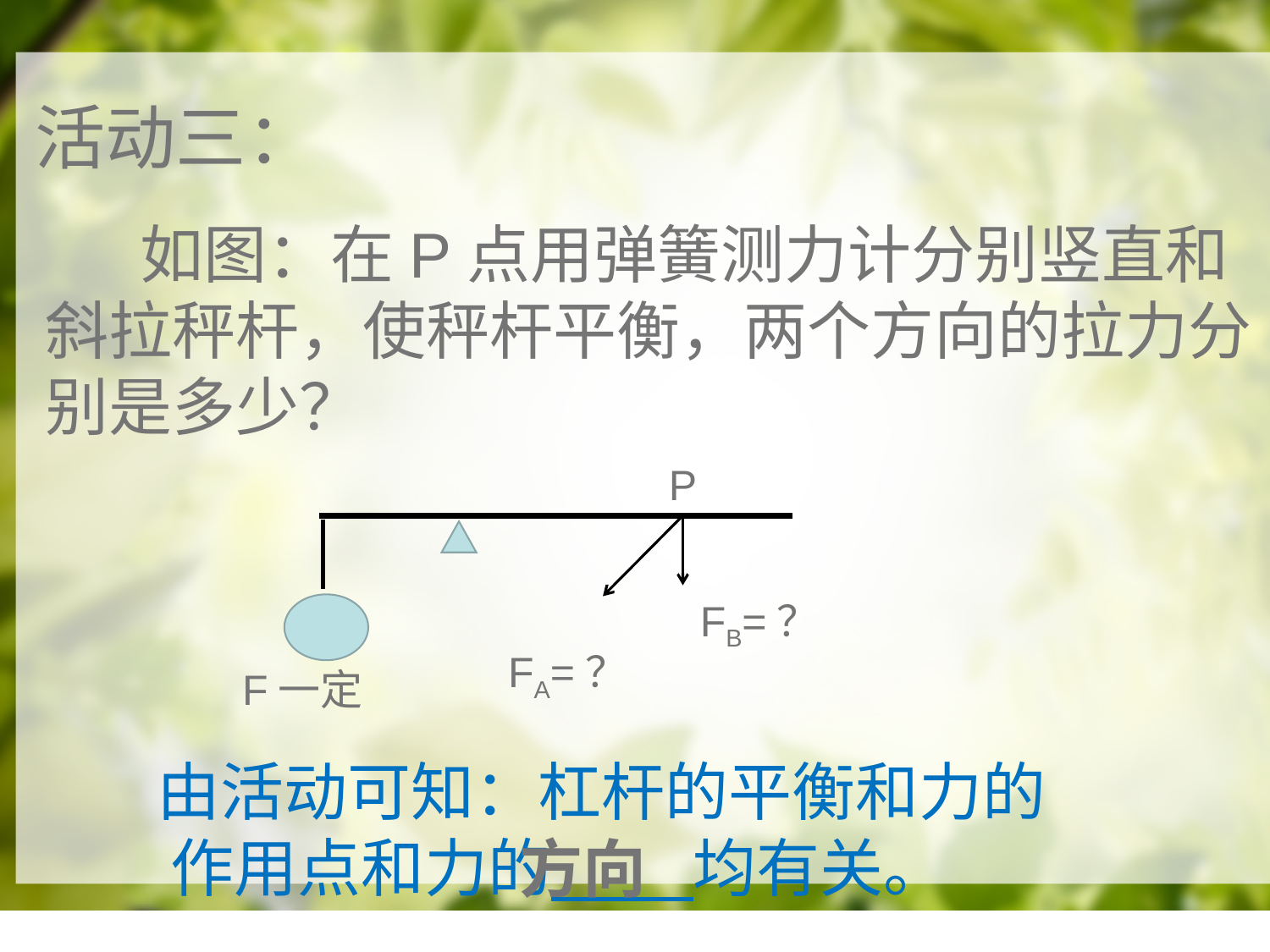

活动三：
    如图：在P点用弹簧测力计分别竖直和
斜拉秤杆，使秤杆平衡，两个方向的拉力分
别是多少？
P

FB=？

FA=？
F一定
     由活动可知：杠杆的平衡和力的
作用点和力的          均有关。
方向